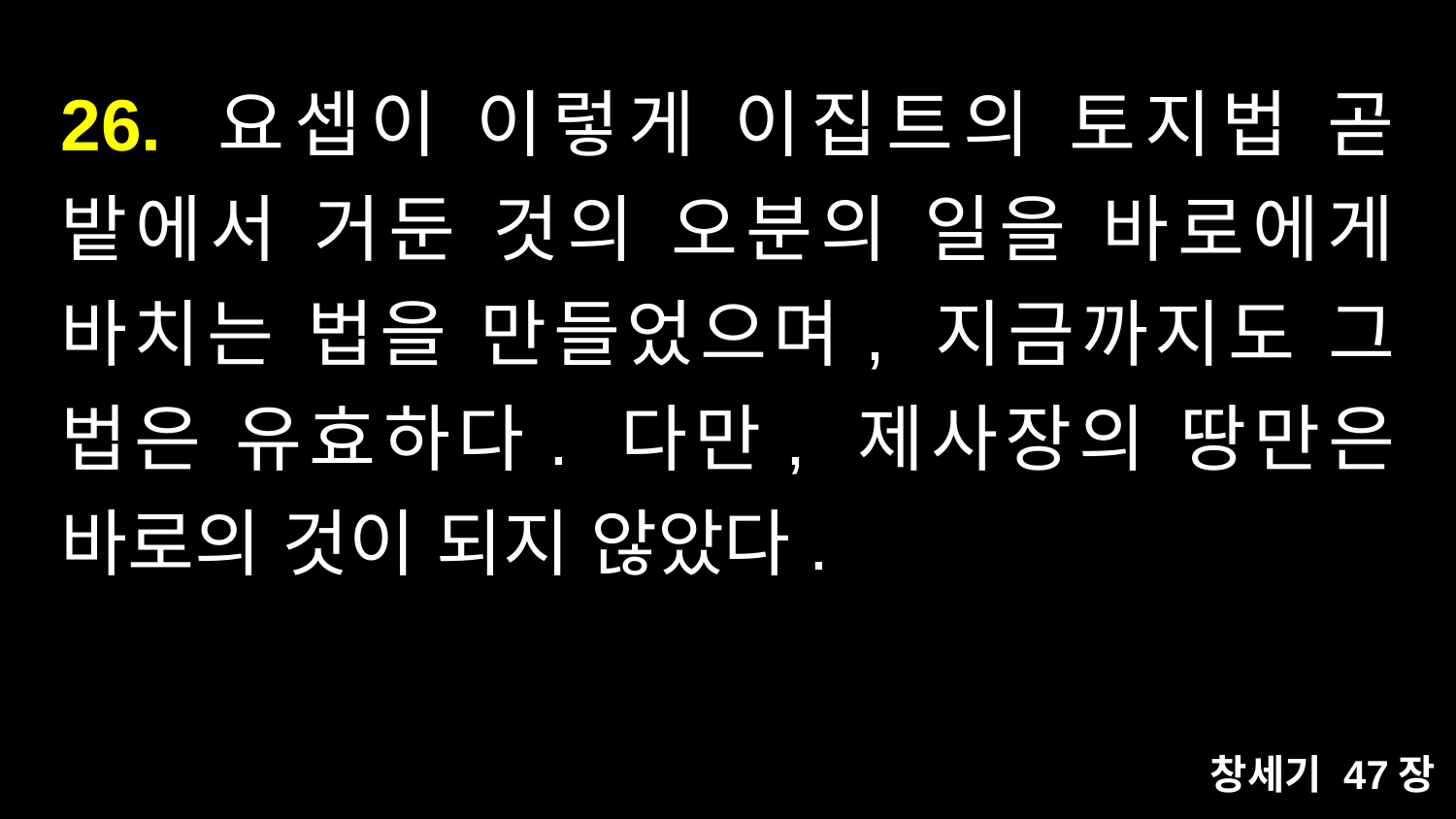

# 26. 요셉이 이렇게 이집트의 토지법 곧 밭에서 거둔 것의 오분의 일을 바로에게 바치는 법을 만들었으며, 지금까지도 그 법은 유효하다. 다만, 제사장의 땅만은 바로의 것이 되지 않았다.
창세기 47장